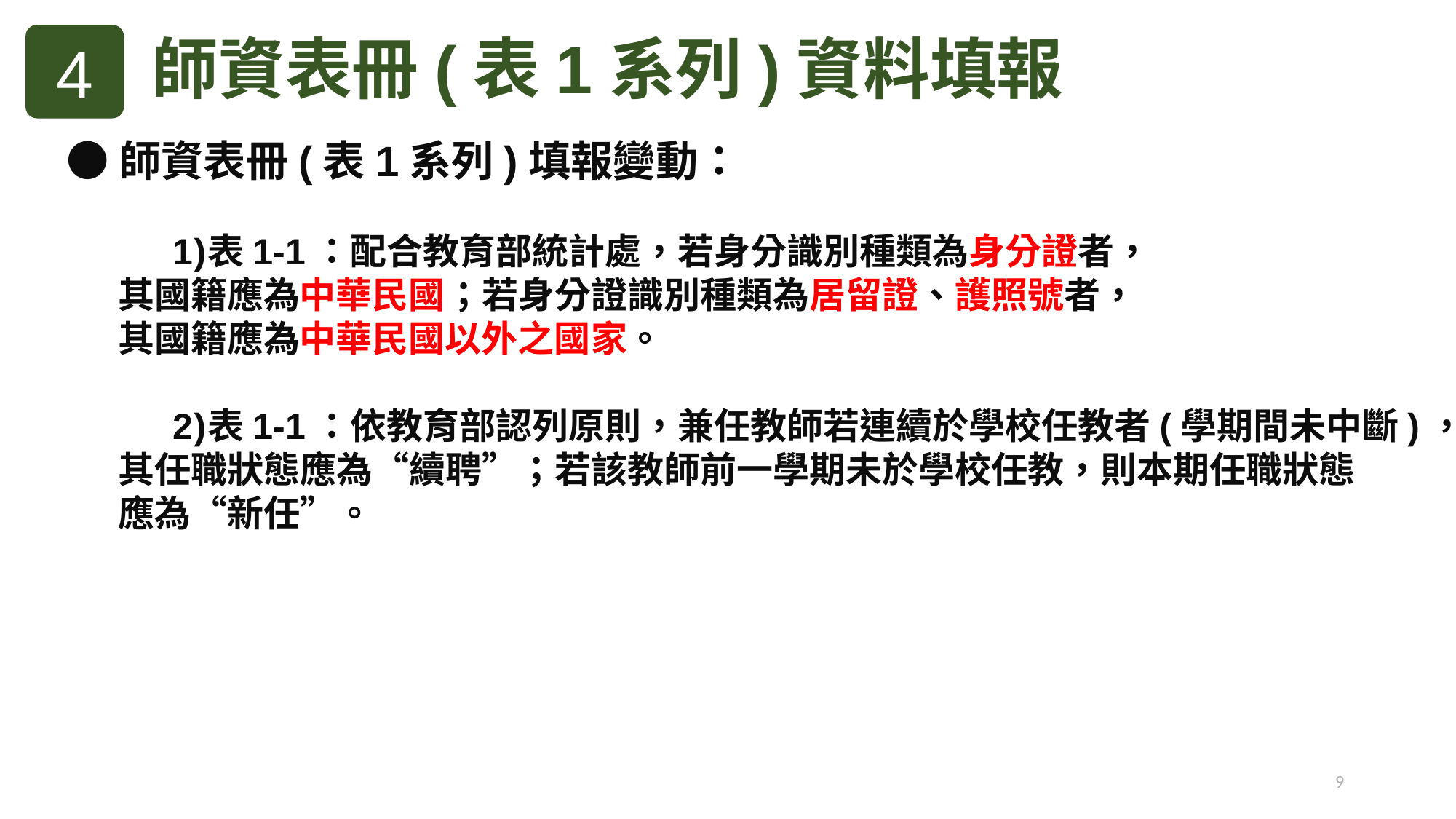

4
師資表冊(表1系列)資料填報
●師資表冊(表1系列)填報變動：

表1-1：配合教育部統計處，若身分識別種類為身分證者，
其國籍應為中華民國；若身分證識別種類為居留證、護照號者，
其國籍應為中華民國以外之國家。

表1-1：依教育部認列原則，兼任教師若連續於學校任教者(學期間未中斷)，
其任職狀態應為“續聘”；若該教師前一學期未於學校任教，則本期任職狀態
應為“新任”。

9